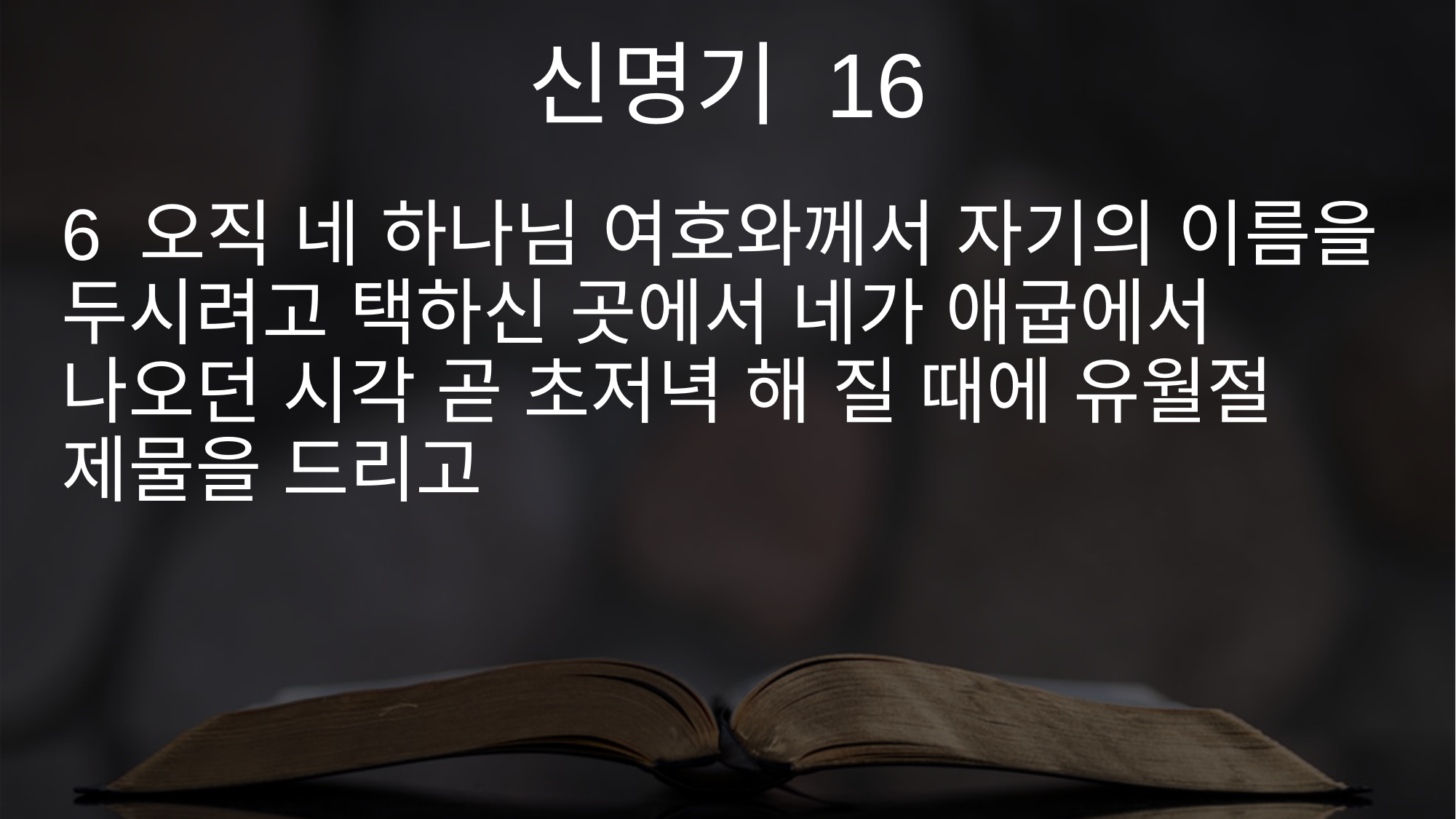

신명기 16
6 오직 네 하나님 여호와께서 자기의 이름을 두시려고 택하신 곳에서 네가 애굽에서 나오던 시각 곧 초저녁 해 질 때에 유월절 제물을 드리고